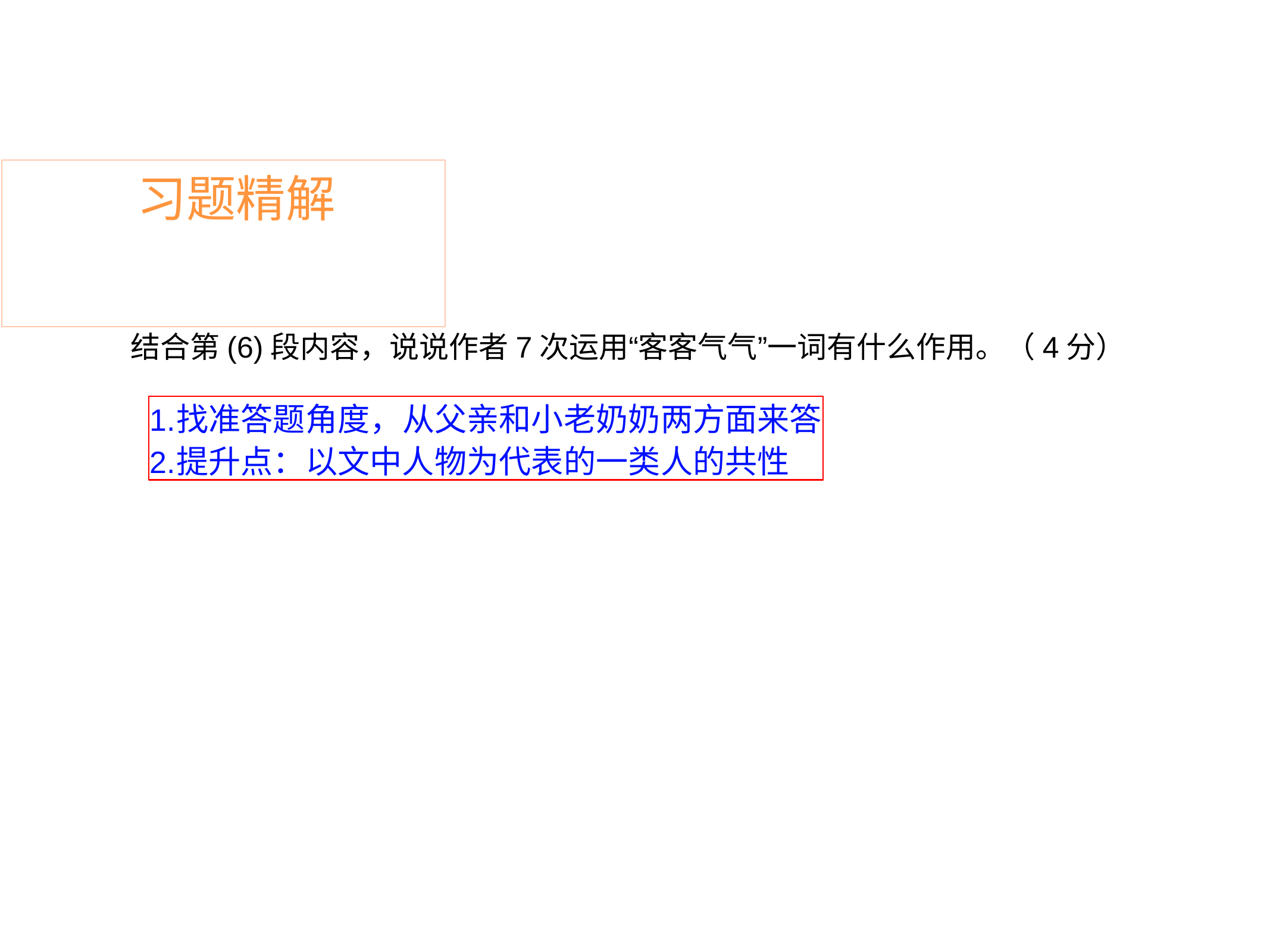

# 习题精解
结合第(6)段内容，说说作者7次运用“客客气气”一词有什么作用。（4分）
找准答题角度，从父亲和小老奶奶两方面来答
提升点：以文中人物为代表的一类人的共性